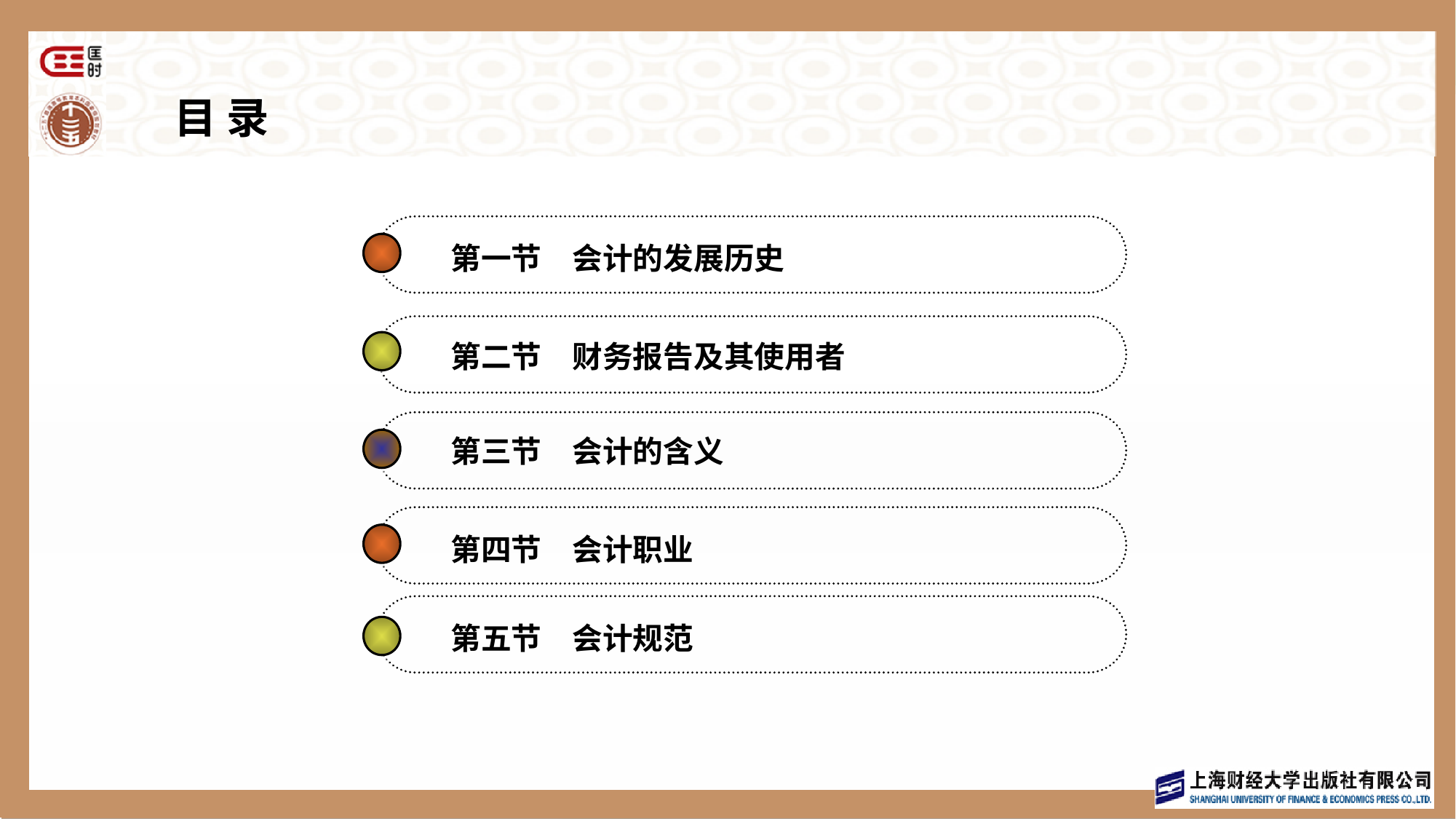

目 录

第一节　会计的发展历史

第二节　财务报告及其使用者

第三节　会计的含义

第四节　会计职业

第五节　会计规范